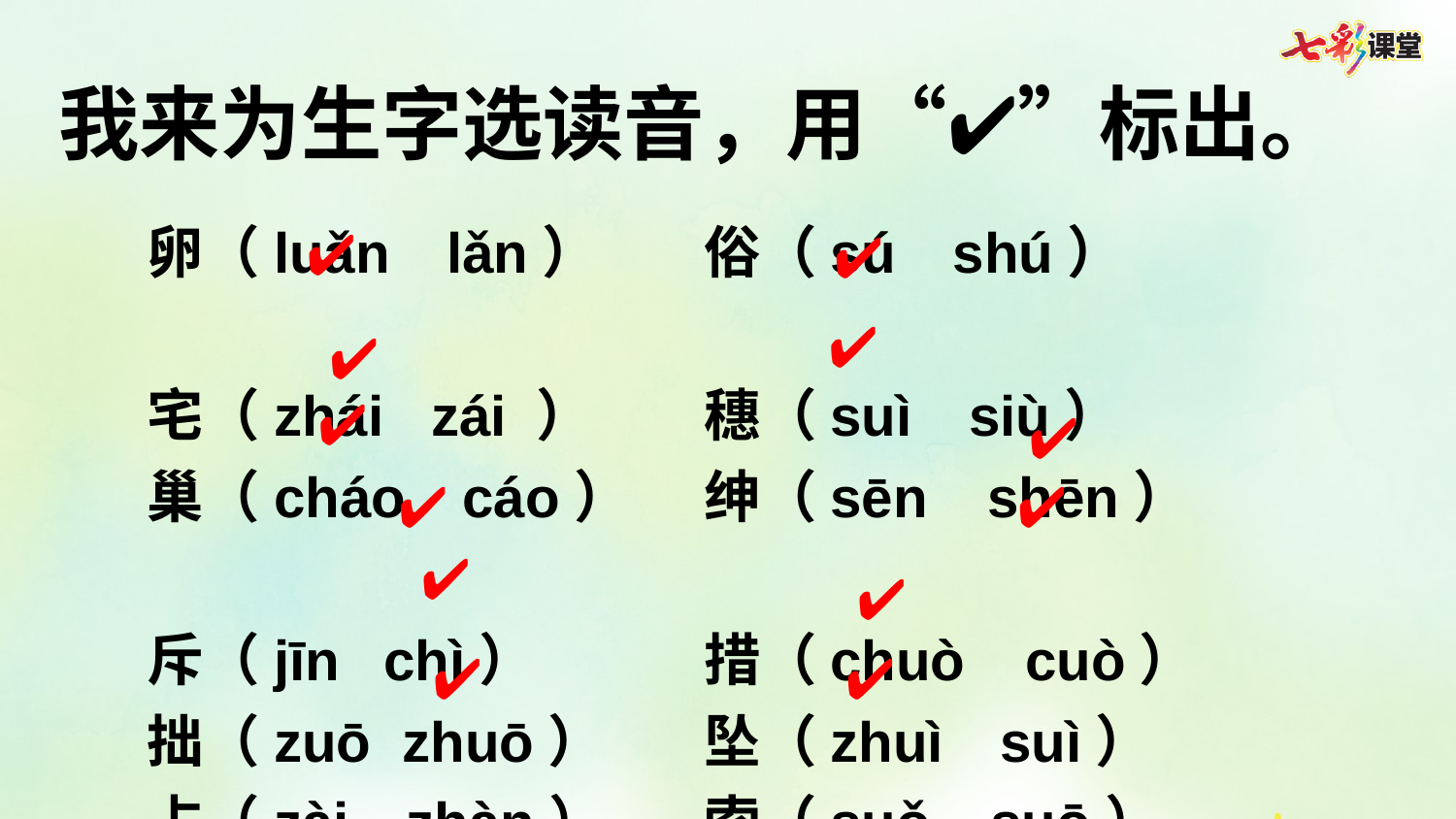

我来为生字选读音，用“✔”标出。
卵（luǎn  lǎn）	俗（sú  shú）
宅（zhái   zái ）	穗（suì  siù）
巢（cháo  cáo）	绅（sēn   shēn）
斥（jīn  chì）	措（chuò   cuò）
拙（zuō  zhuō）	坠（zhuì  suì）
占（zài  zhàn）	索（suǒ   suō）
✔
✔
✔
✔
✔
✔
✔
✔
✔
✔
✔
✔